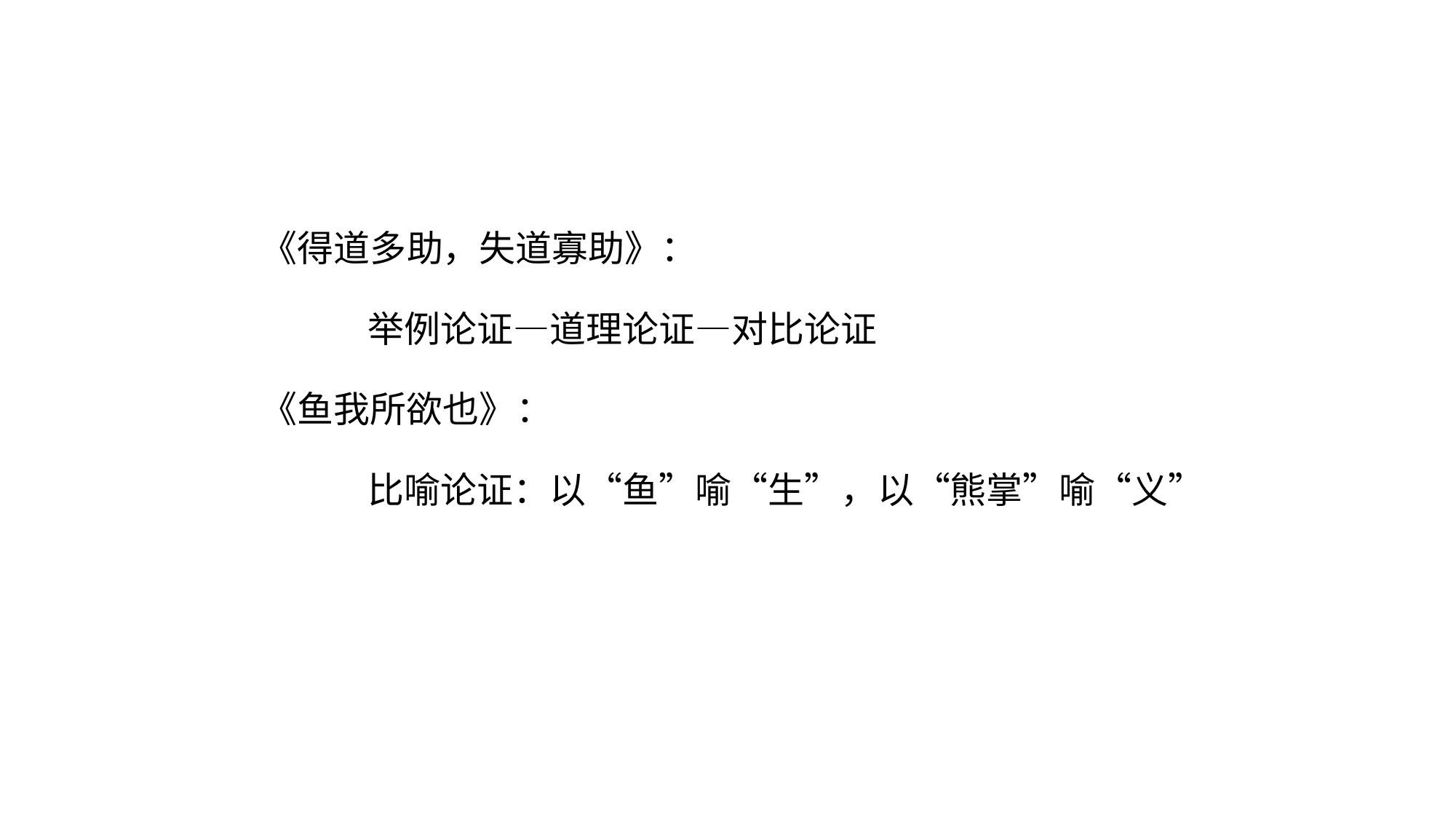

《得道多助，失道寡助》：
            举例论证—道理论证—对比论证
《鱼我所欲也》：
            比喻论证：以“鱼”喻“生”，以“熊掌”喻“义”